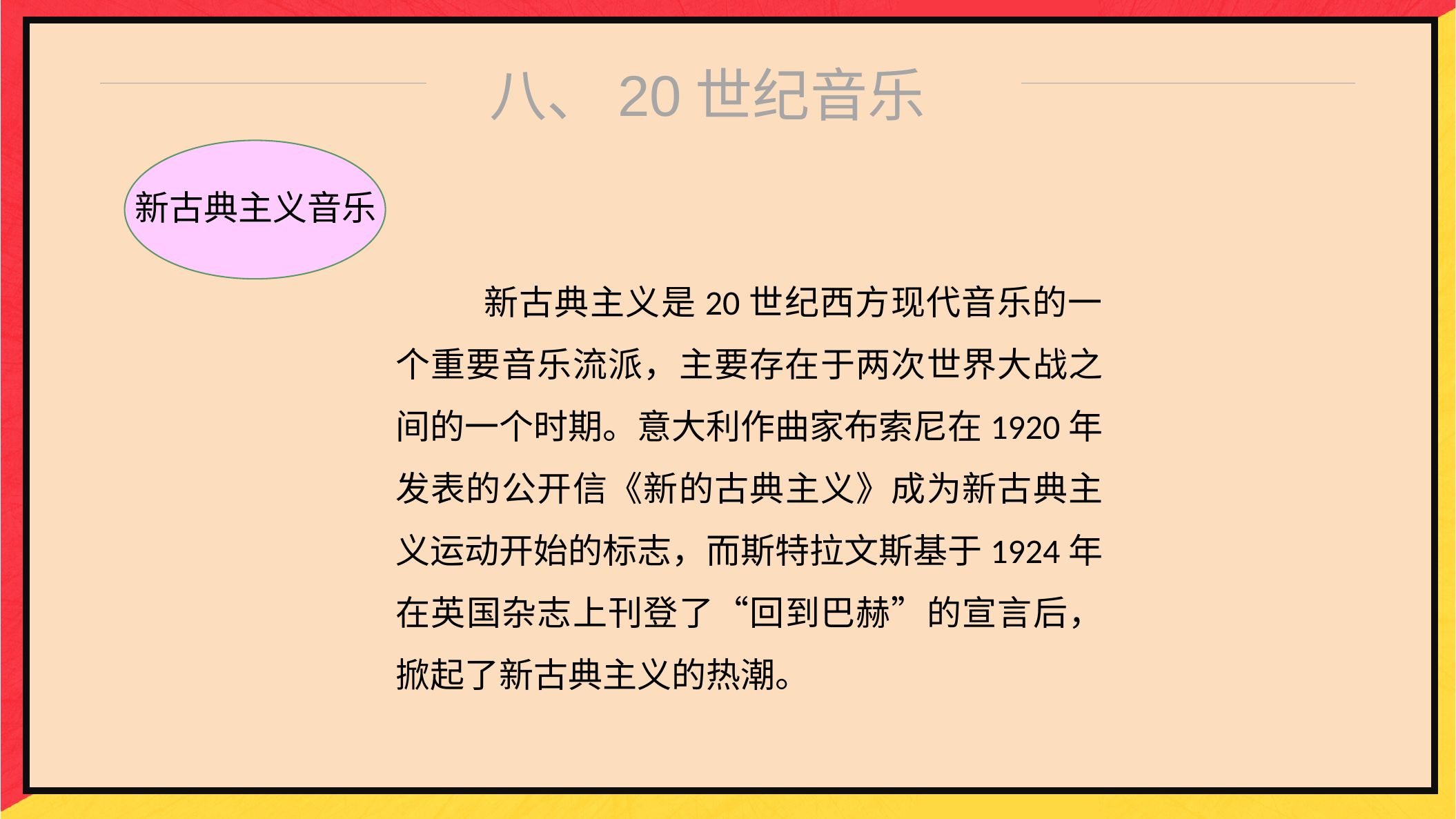

八、20世纪音乐

新古典主义音乐
         新古典主义是20世纪西方现代音乐的一个重要音乐流派，主要存在于两次世界大战之间的一个时期。意大利作曲家布索尼在1920年发表的公开信《新的古典主义》成为新古典主义运动开始的标志，而斯特拉文斯基于1924年在英国杂志上刊登了“回到巴赫”的宣言后，掀起了新古典主义的热潮。